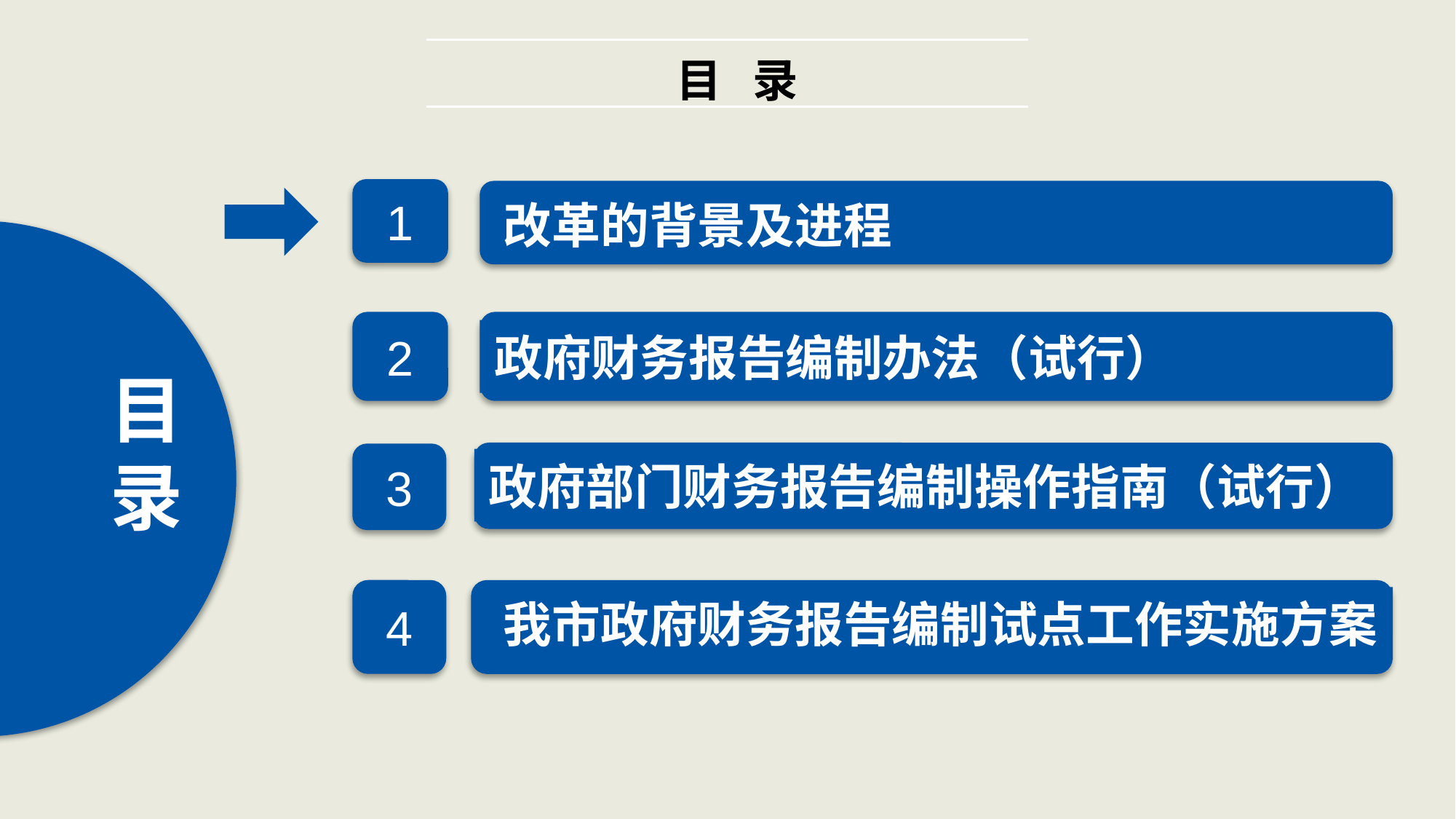

目   录

1

改革的背景及进程

2

政府财务报告编制办法（试行）
目
录

政府部门财务报告编制操作指南（试行）
3
4

我市政府财务报告编制试点工作实施方案
3